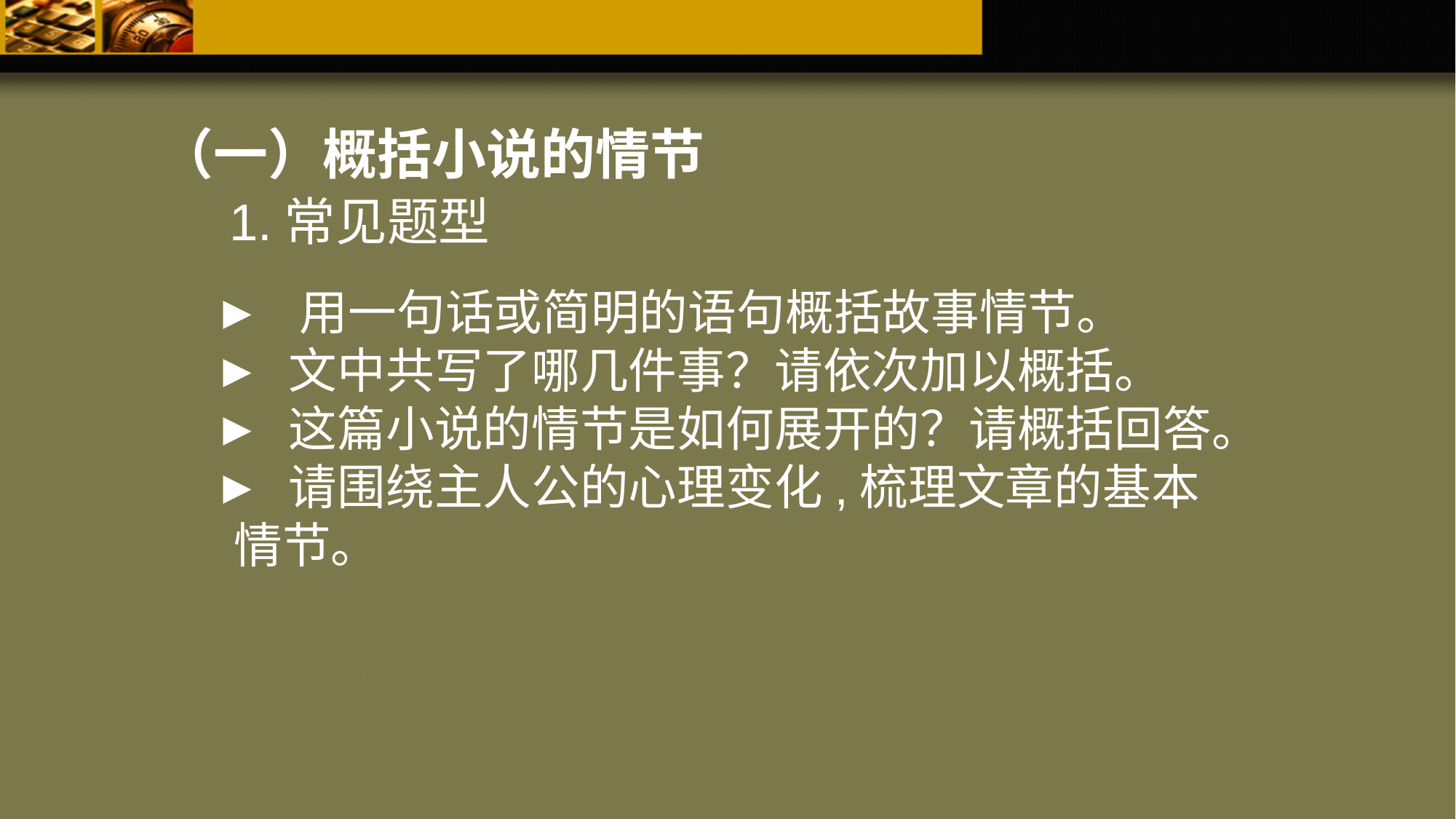

（一）概括小说的情节
1.常见题型

  用一句话或简明的语句概括故事情节。
 文中共写了哪几件事？请依次加以概括。
 这篇小说的情节是如何展开的？请概括回答。
 请围绕主人公的心理变化,梳理文章的基本情节。